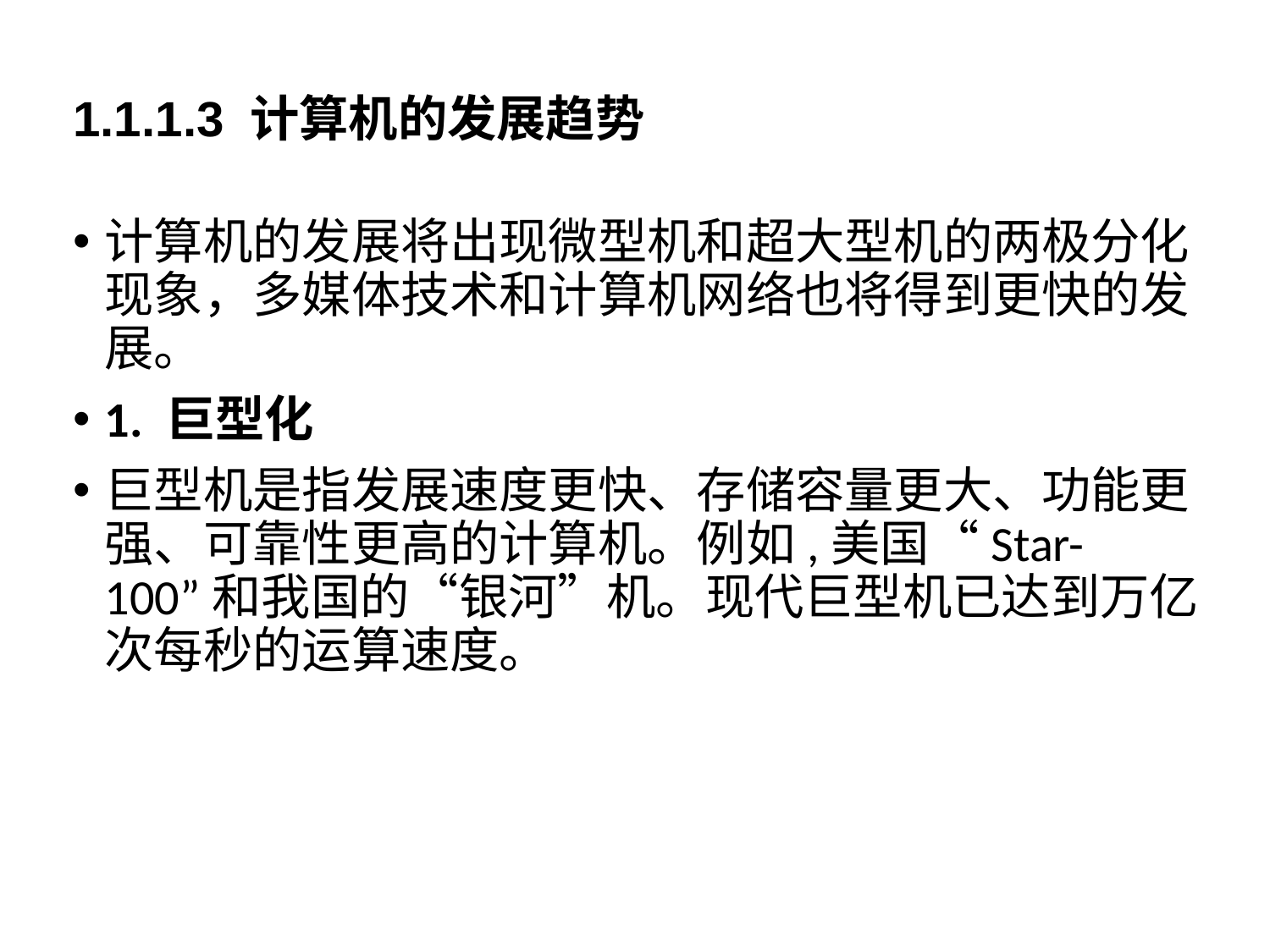

# 1.1.1.3 计算机的发展趋势
计算机的发展将出现微型机和超大型机的两极分化现象，多媒体技术和计算机网络也将得到更快的发展。
1. 巨型化
巨型机是指发展速度更快、存储容量更大、功能更强、可靠性更高的计算机。例如,美国“Star-100”和我国的“银河”机。现代巨型机已达到万亿次每秒的运算速度。